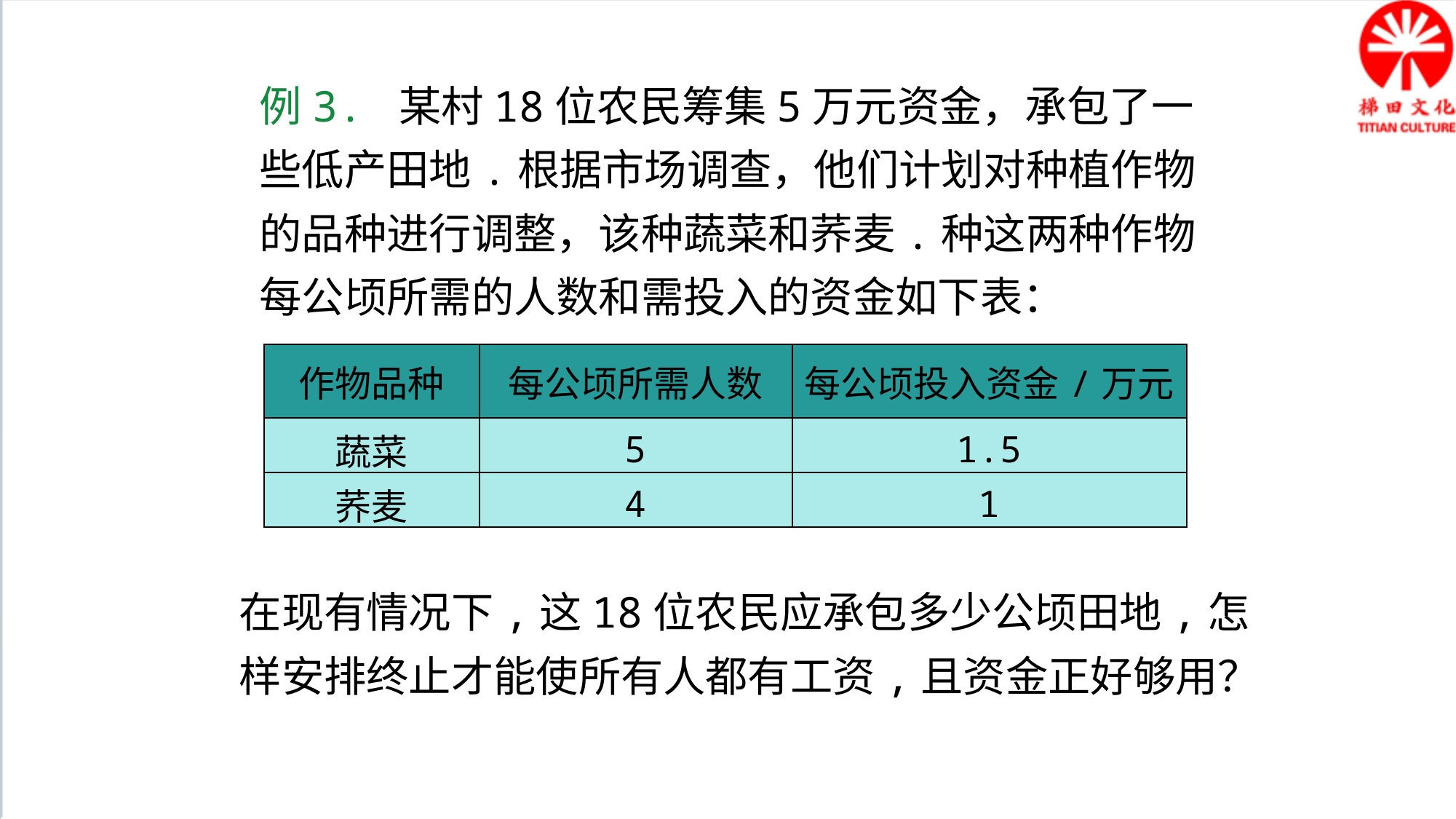

例3. 某村18位农民筹集5万元资金，承包了一些低产田地.根据市场调查，他们计划对种植作物的品种进行调整，该种蔬菜和荞麦.种这两种作物每公顷所需的人数和需投入的资金如下表：
| 作物品种 | 每公顷所需人数 | 每公顷投入资金/万元 |
| --- | --- | --- |
| 蔬菜 | 5 | 1.5 |
| 荞麦 | 4 | 1 |
在现有情况下,这18位农民应承包多少公顷田地,怎样安排终止才能使所有人都有工资,且资金正好够用？